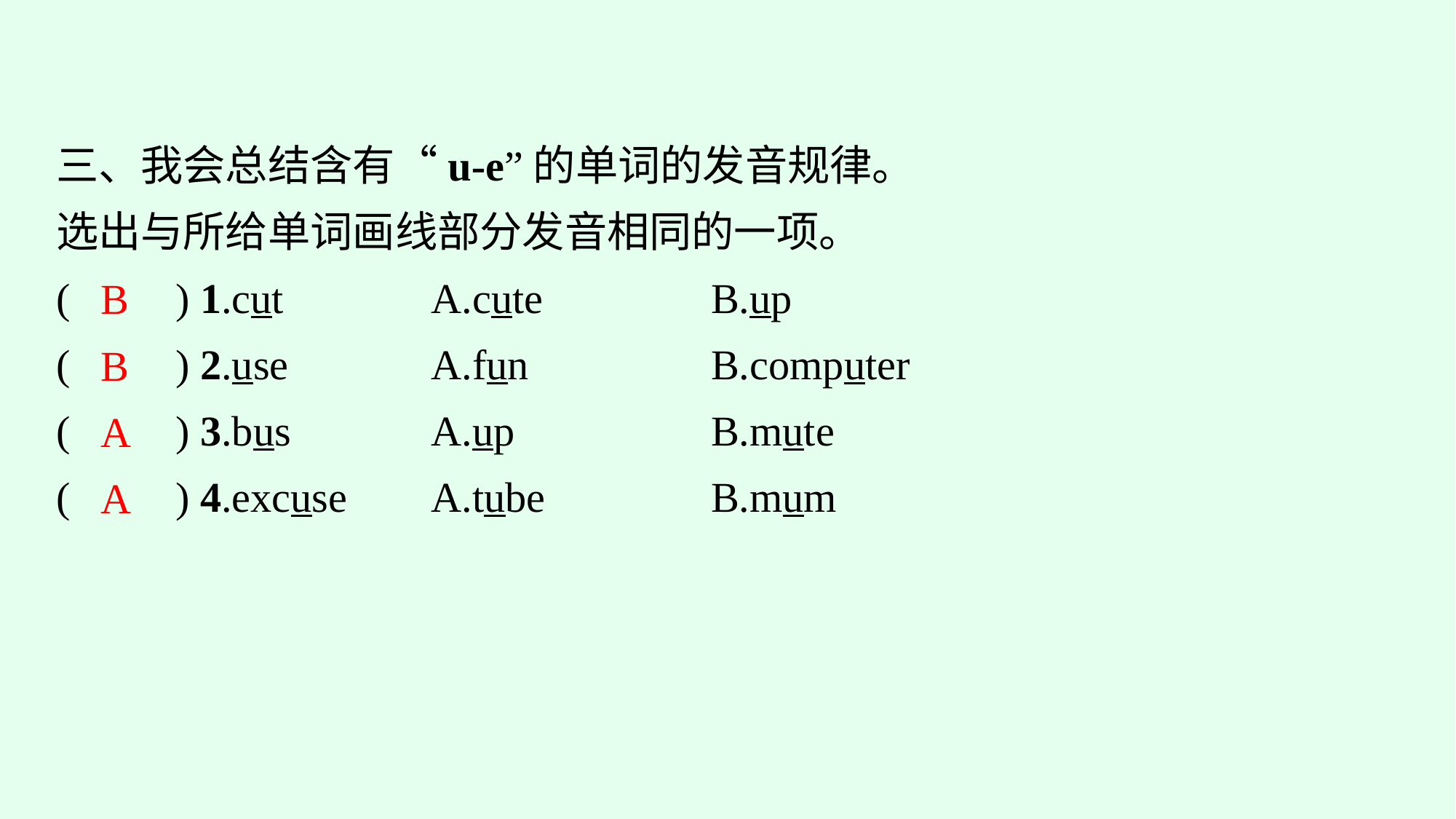

三、我会总结含有“u-e”的单词的发音规律。
选出与所给单词画线部分发音相同的一项。
(　　) 1.cut　　　	A.cute　　　	B.up
(　　) 2.use		A.fun			B.computer
(　　) 3.bus		A.up			B.mute
(　　) 4.excuse	A.tube			B.mum
B
B
A
A